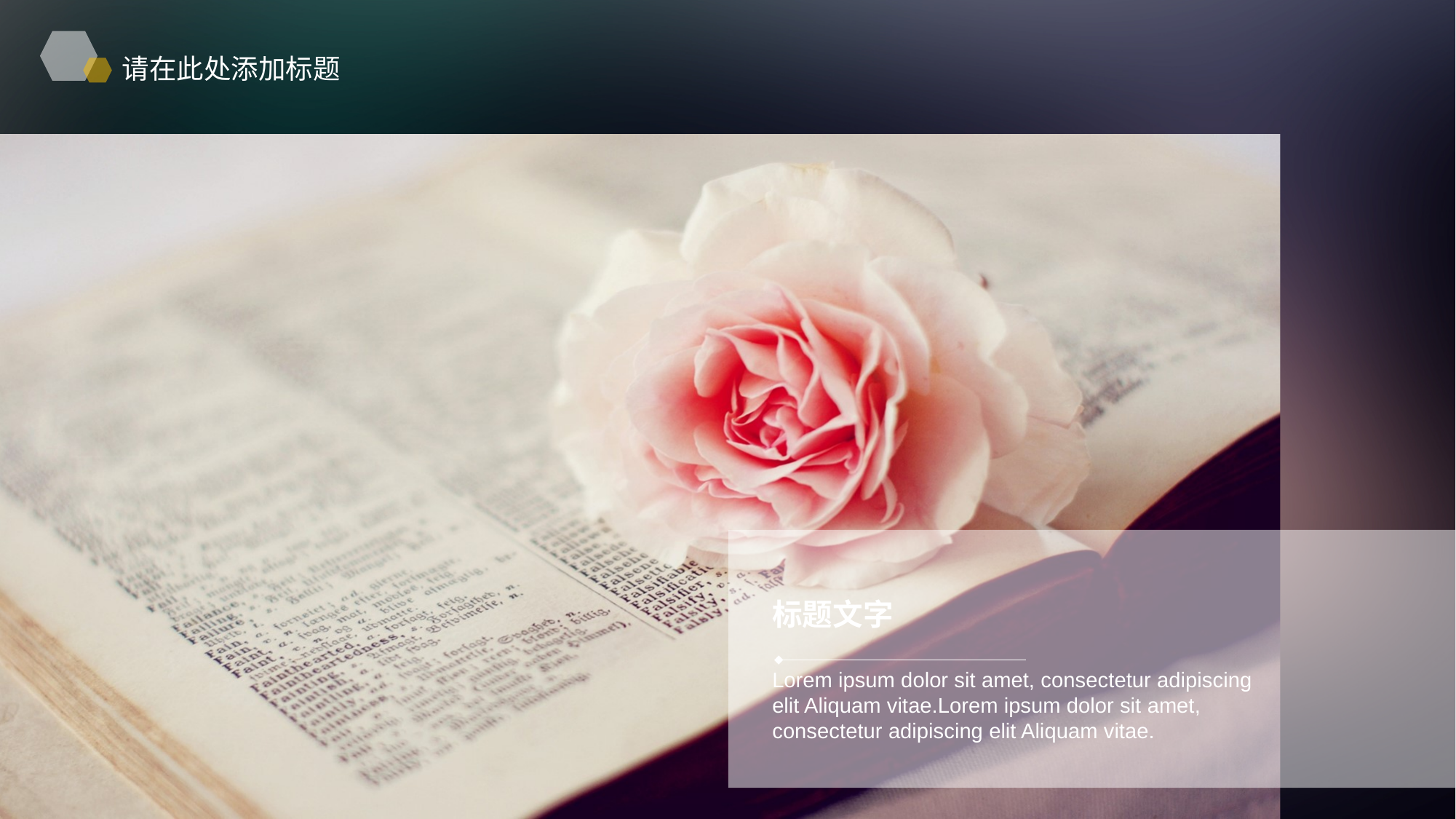

请在此处添加标题

标题文字
Lorem ipsum dolor sit amet, consectetur adipiscing elit Aliquam vitae.Lorem ipsum dolor sit amet, consectetur adipiscing elit Aliquam vitae.